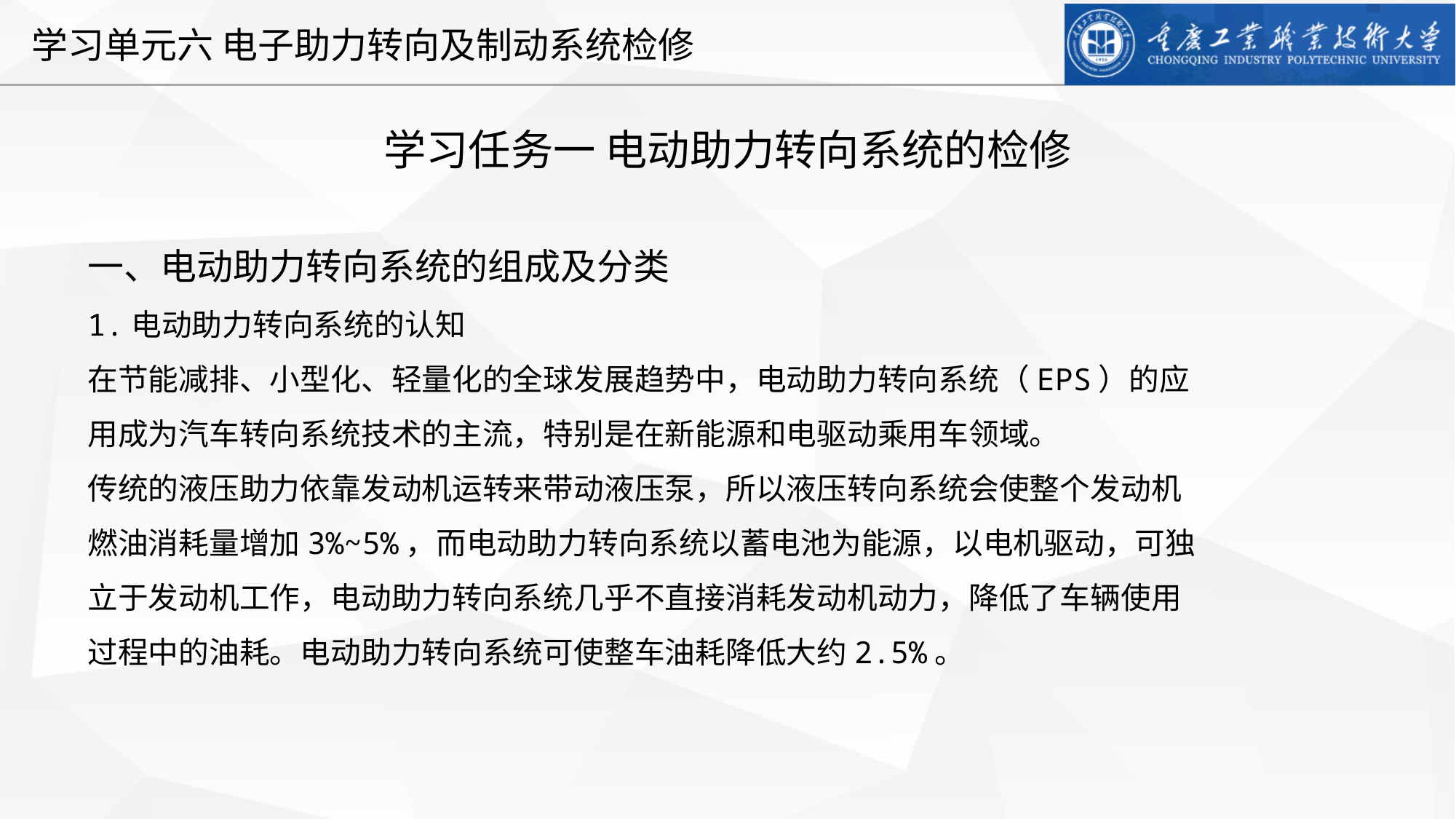

学习任务一 电动助力转向系统的检修
一、电动助力转向系统的组成及分类
1.电动助力转向系统的认知
在节能减排、小型化、轻量化的全球发展趋势中，电动助力转向系统（EPS）的应用成为汽车转向系统技术的主流，特别是在新能源和电驱动乘用车领域。
传统的液压助力依靠发动机运转来带动液压泵，所以液压转向系统会使整个发动机燃油消耗量增加3%~5%，而电动助力转向系统以蓄电池为能源，以电机驱动，可独立于发动机工作，电动助力转向系统几乎不直接消耗发动机动力，降低了车辆使用过程中的油耗。电动助力转向系统可使整车油耗降低大约2.5%。